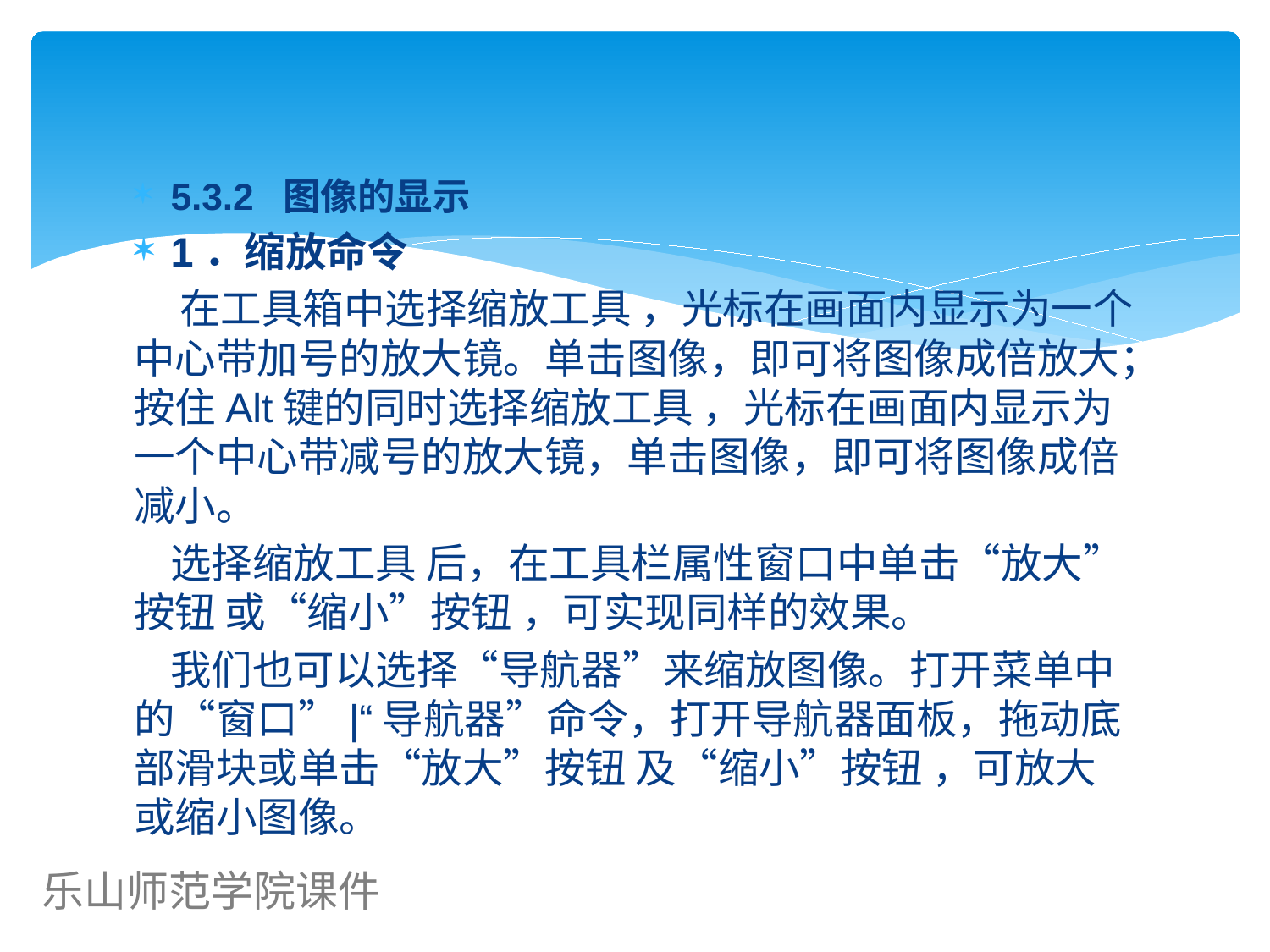

#
5.3.2  图像的显示
1．缩放命令
    在工具箱中选择缩放工具 ，光标在画面内显示为一个中心带加号的放大镜。单击图像，即可将图像成倍放大；按住Alt键的同时选择缩放工具 ，光标在画面内显示为一个中心带减号的放大镜，单击图像，即可将图像成倍减小。
   选择缩放工具 后，在工具栏属性窗口中单击“放大”按钮 或“缩小”按钮 ，可实现同样的效果。
   我们也可以选择“导航器”来缩放图像。打开菜单中的“窗口”|“导航器”命令，打开导航器面板，拖动底部滑块或单击“放大”按钮 及“缩小”按钮 ，可放大或缩小图像。